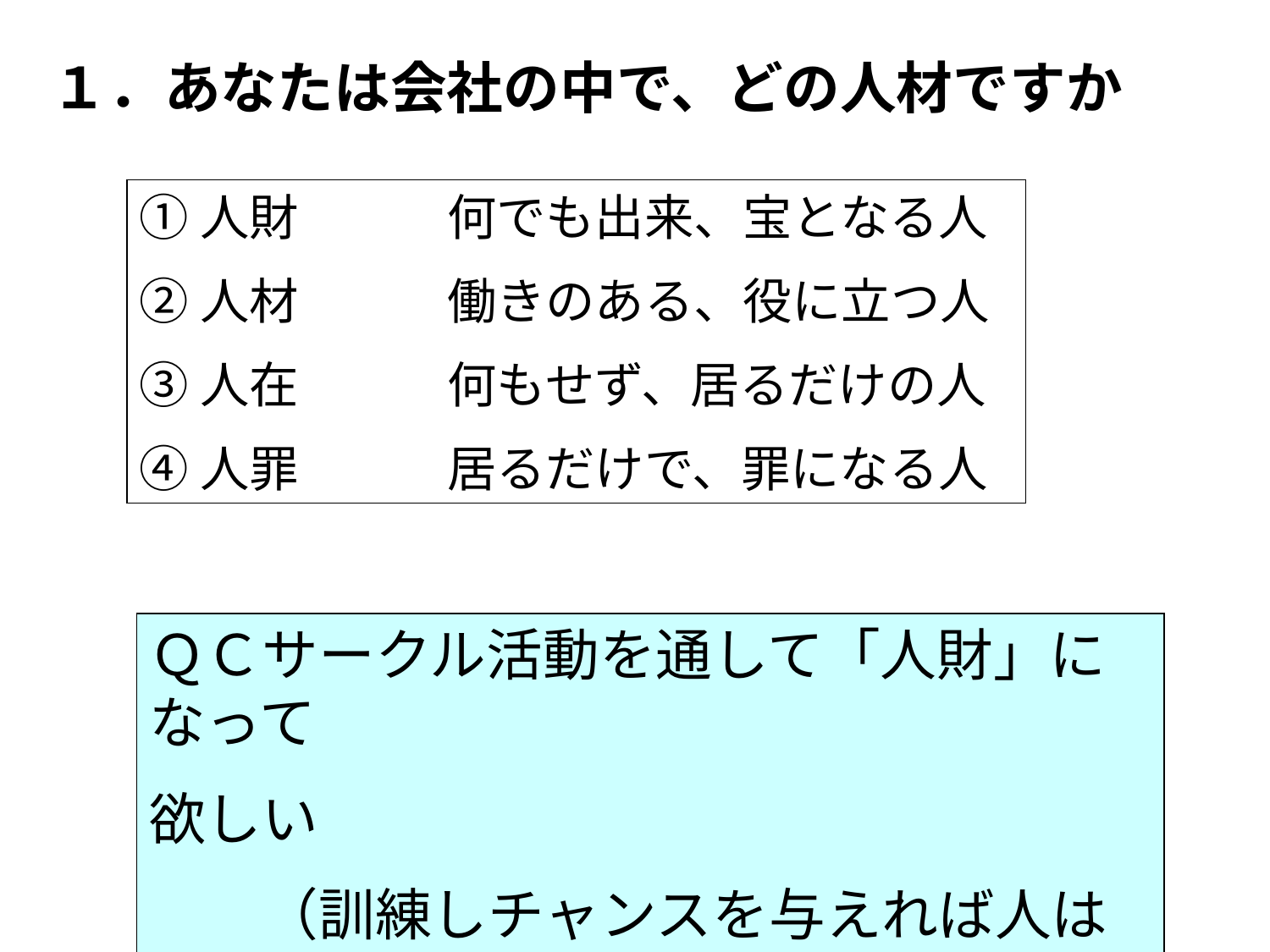

１．あなたは会社の中で、どの人材ですか
①人財　　　何でも出来、宝となる人
②人材　　　働きのある、役に立つ人
③人在　　　何もせず、居るだけの人
④人罪　　　居るだけで、罪になる人
ＱＣサークル活動を通して「人財」になって
欲しい
　　（訓練しチャンスを与えれば人は育つ）